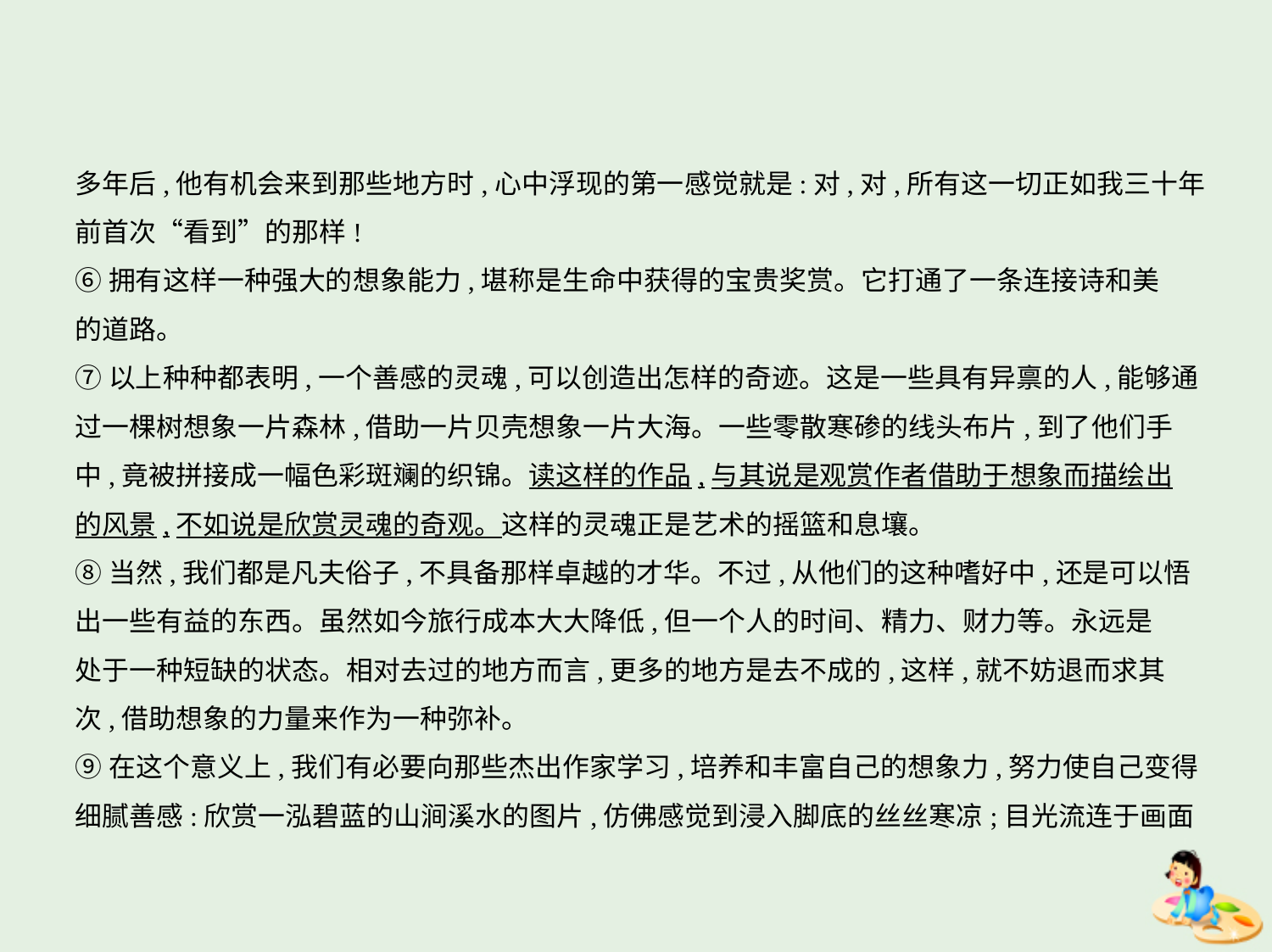

多年后,他有机会来到那些地方时,心中浮现的第一感觉就是:对,对,所有这一切正如我三十年
前首次“看到”的那样!
⑥拥有这样一种强大的想象能力,堪称是生命中获得的宝贵奖赏。它打通了一条连接诗和美
的道路。
⑦以上种种都表明,一个善感的灵魂,可以创造出怎样的奇迹。这是一些具有异禀的人,能够通
过一棵树想象一片森林,借助一片贝壳想象一片大海。一些零散寒碜的线头布片,到了他们手
中,竟被拼接成一幅色彩斑斓的织锦。读这样的作品,与其说是观赏作者借助于想象而描绘出
的风景,不如说是欣赏灵魂的奇观。这样的灵魂正是艺术的摇篮和息壤。
⑧当然,我们都是凡夫俗子,不具备那样卓越的才华。不过,从他们的这种嗜好中,还是可以悟
出一些有益的东西。虽然如今旅行成本大大降低,但一个人的时间、精力、财力等。永远是
处于一种短缺的状态。相对去过的地方而言,更多的地方是去不成的,这样,就不妨退而求其
次,借助想象的力量来作为一种弥补。
⑨在这个意义上,我们有必要向那些杰出作家学习,培养和丰富自己的想象力,努力使自己变得
细腻善感:欣赏一泓碧蓝的山涧溪水的图片,仿佛感觉到浸入脚底的丝丝寒凉;目光流连于画面